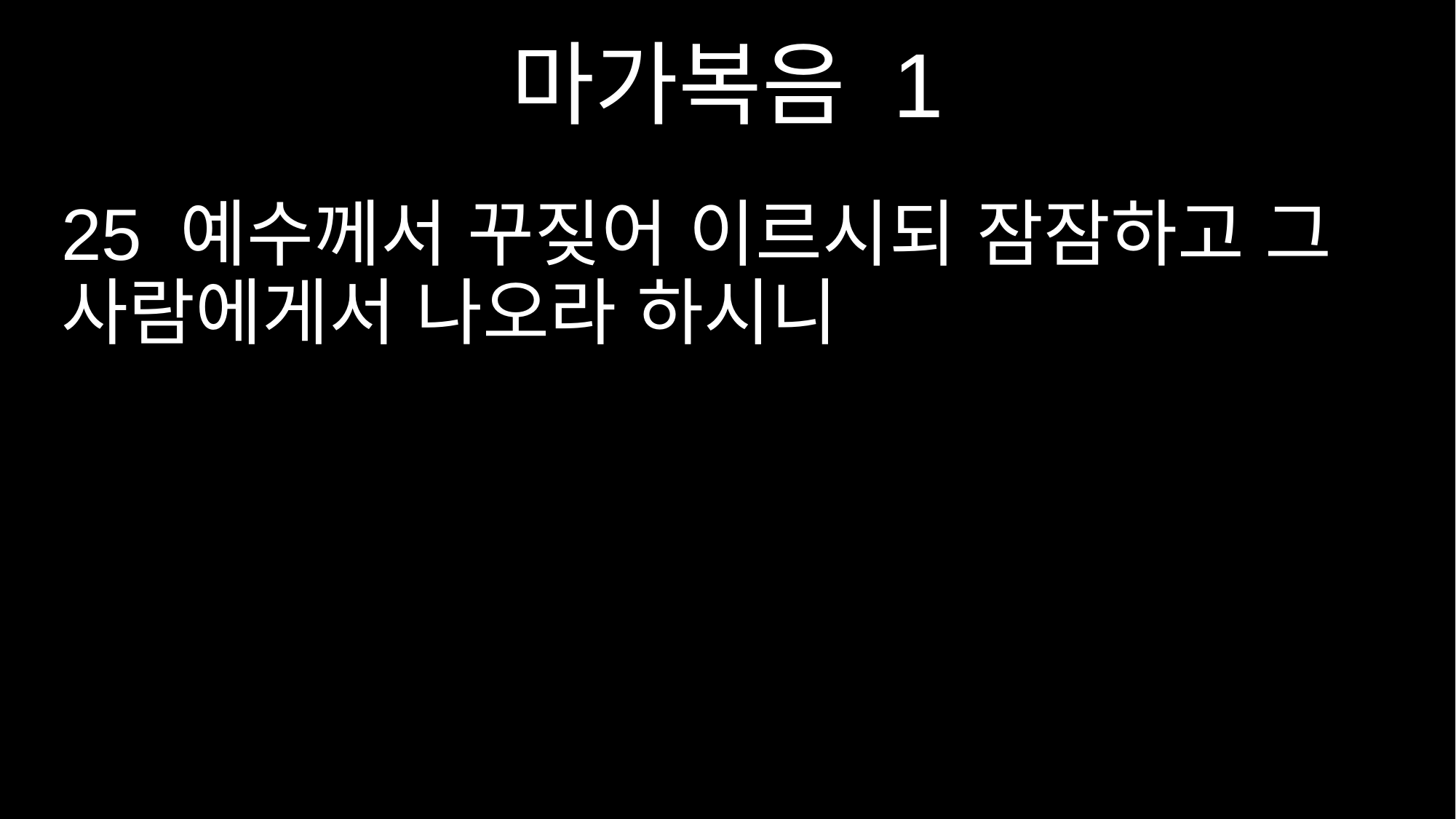

마가복음 1
25 예수께서 꾸짖어 이르시되 잠잠하고 그 사람에게서 나오라 하시니